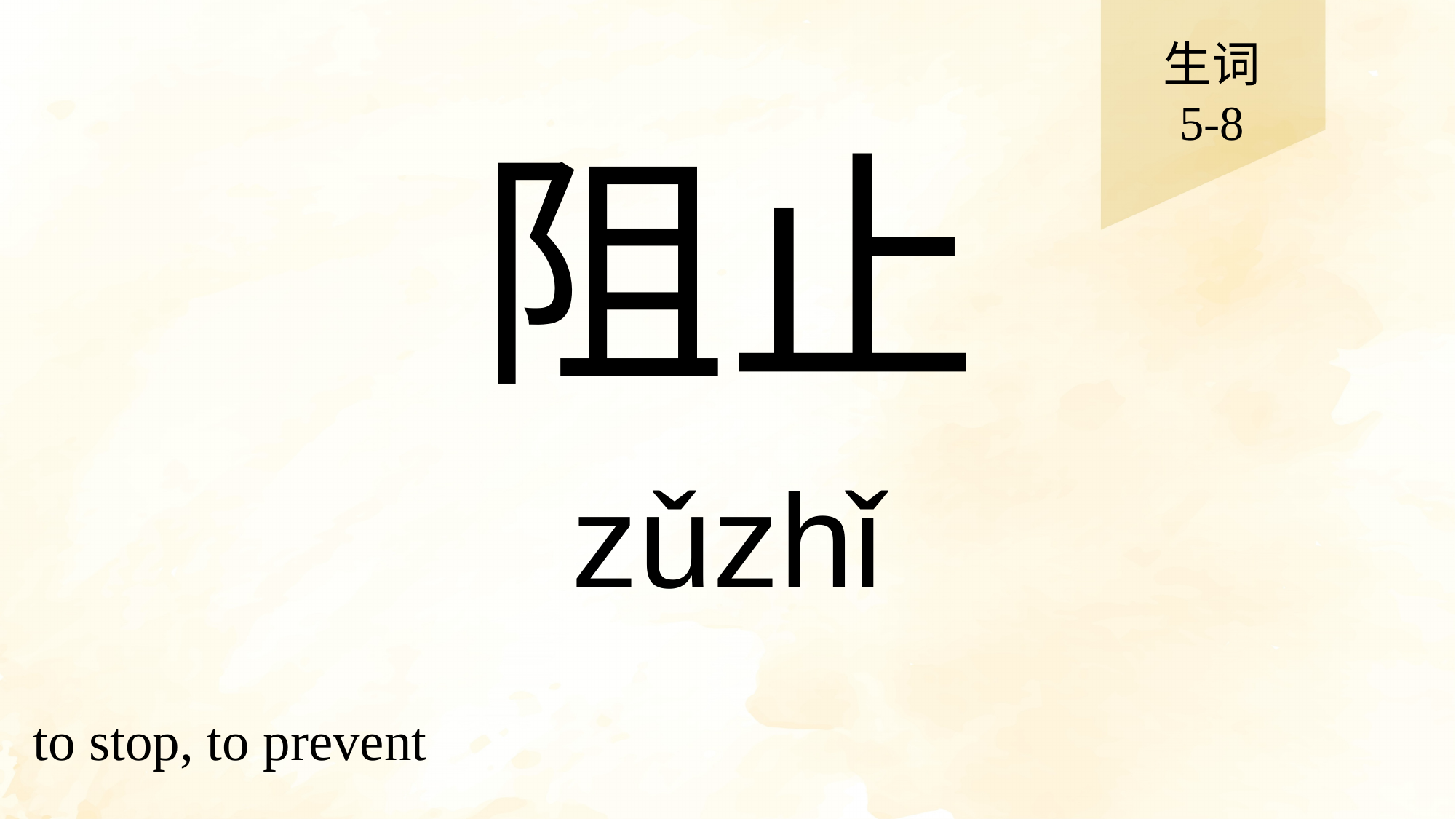

生词
5-8
# 阻止
zǔzhǐ
to stop, to prevent